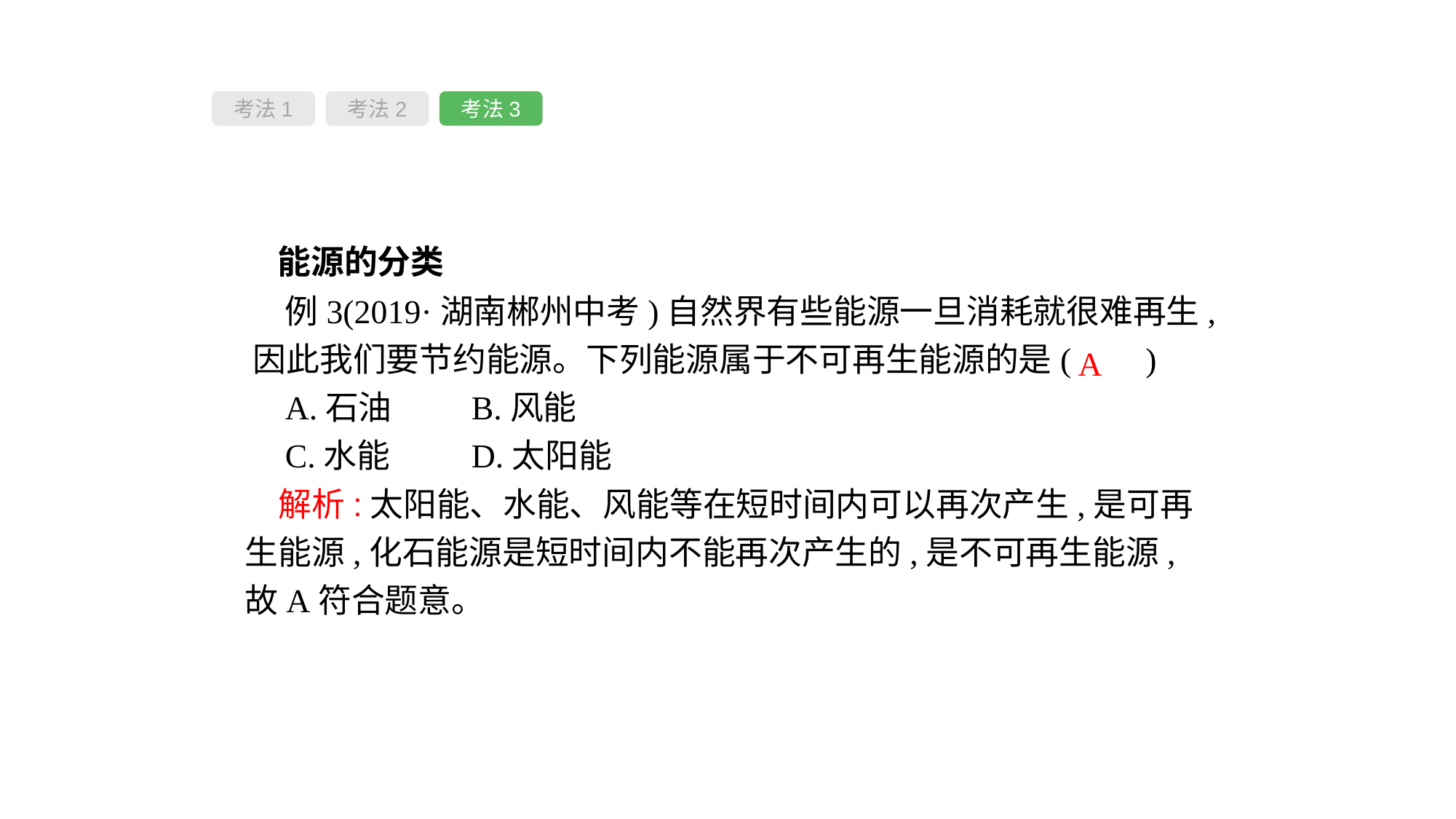

考法1
考法2
考法3
   能源的分类
例3(2019·湖南郴州中考)自然界有些能源一旦消耗就很难再生,因此我们要节约能源。下列能源属于不可再生能源的是(   　)
A.石油	B.风能
C.水能	D.太阳能
A
　解析:太阳能、水能、风能等在短时间内可以再次产生,是可再生能源,化石能源是短时间内不能再次产生的,是不可再生能源,故A符合题意。